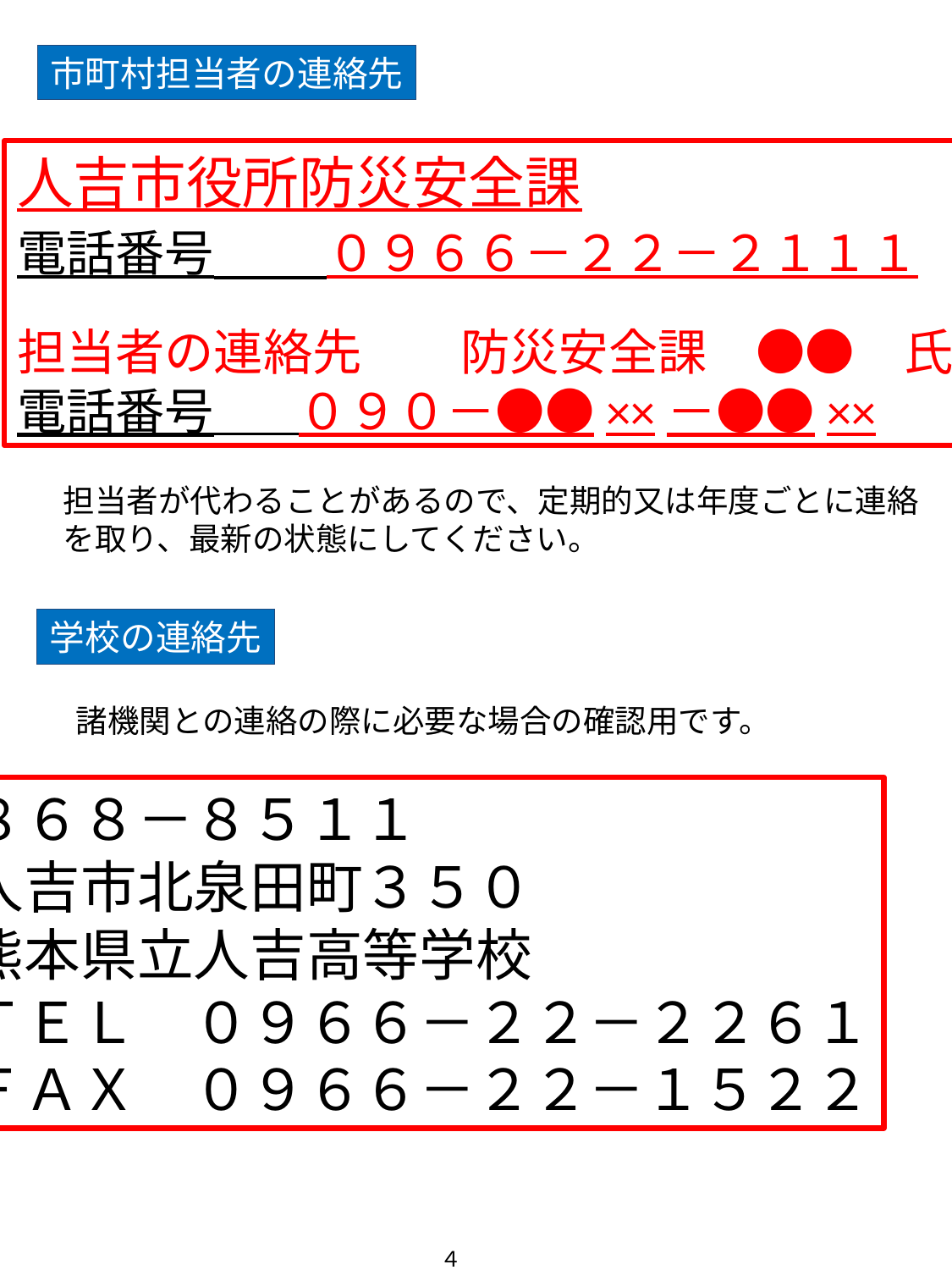

市町村担当者の連絡先
人吉市役所防災安全課
電話番号　　０９６６－２２－２１１１

担当者の連絡先　　防災安全課　●●　氏
電話番号　　０９０－●●××－●●××
担当者が代わることがあるので、定期的又は年度ごとに連絡
を取り、最新の状態にしてください。
学校の連絡先
諸機関との連絡の際に必要な場合の確認用です。
８６８－８５１１
人吉市北泉田町３５０
熊本県立人吉高等学校
ＴＥＬ　０９６６－２２－２２６１
ＦＡＸ　０９６６－２２－１５２２
４